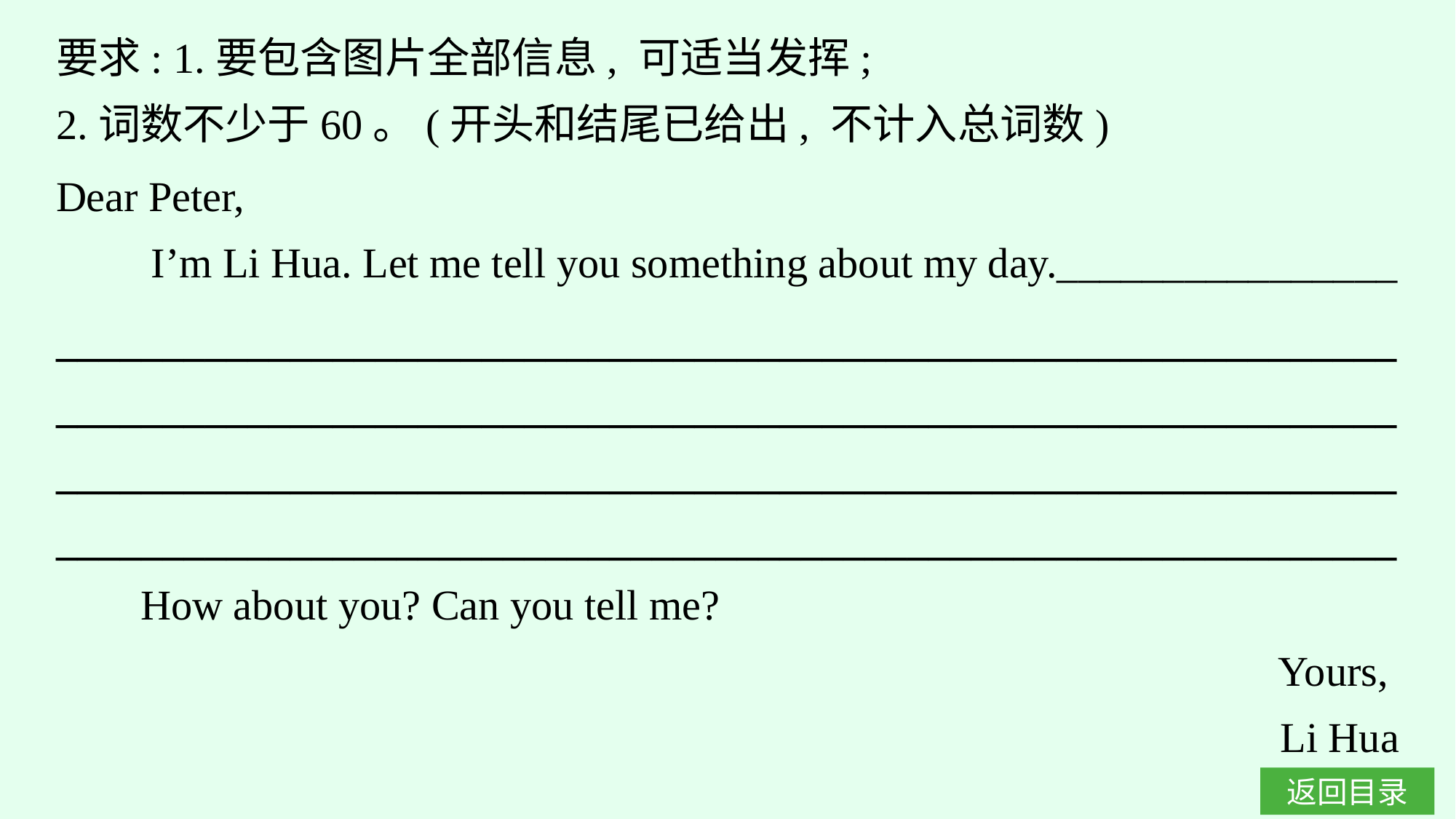

要求: 1.要包含图片全部信息, 可适当发挥;
2.词数不少于60。(开头和结尾已给出, 不计入总词数)
Dear Peter,
         I’m Li Hua. Let me tell you something about my day.________________
_______________________________________________________________
_______________________________________________________________
______________________________________________________________________________________________________________________________
        How about you? Can you tell me?
Yours,
Li Hua